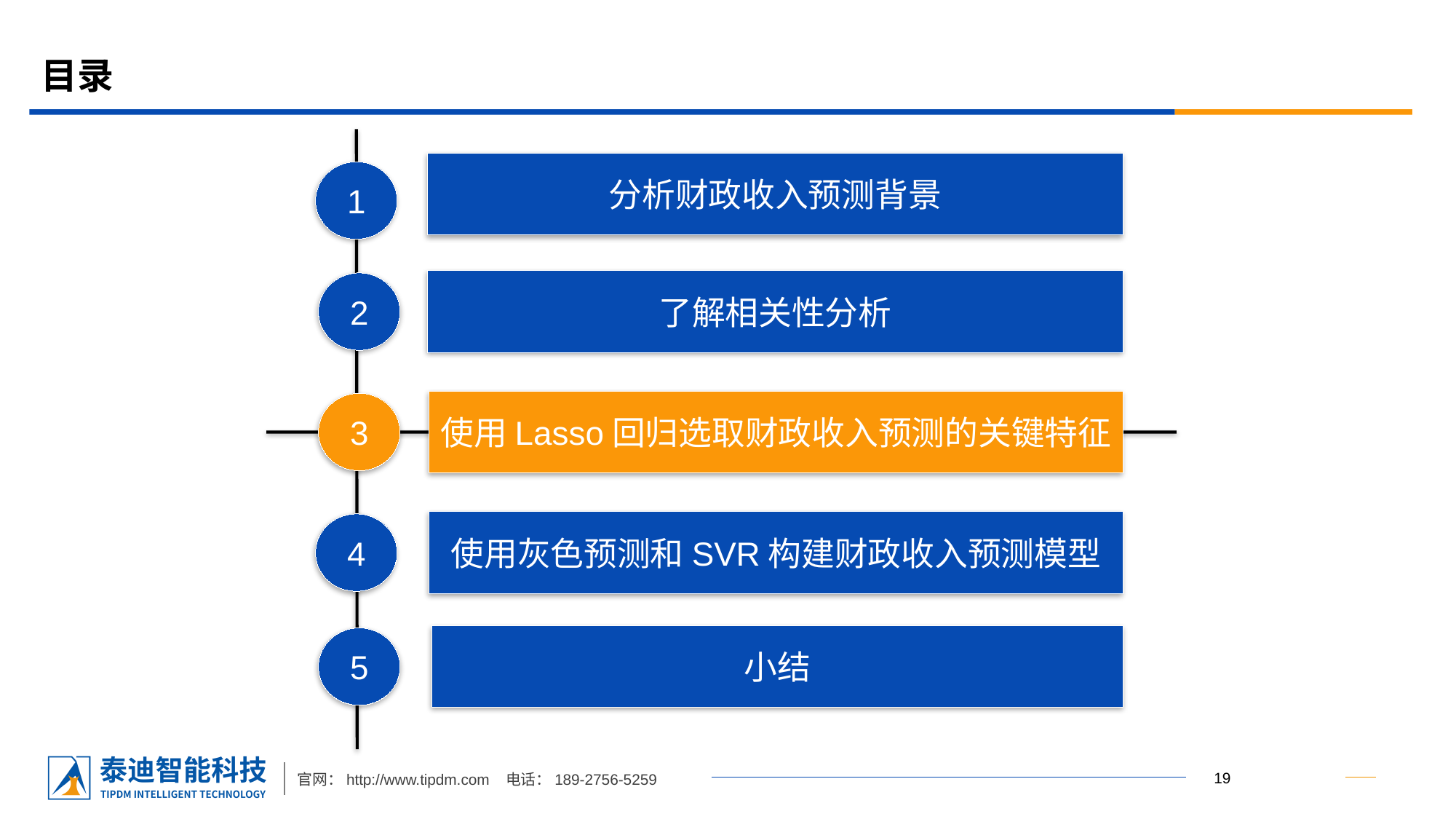

# 目录
分析财政收入预测背景
1
了解相关性分析
2
使用Lasso回归选取财政收入预测的关键特征
3

使用灰色预测和SVR构建财政收入预测模型
4
小结
5